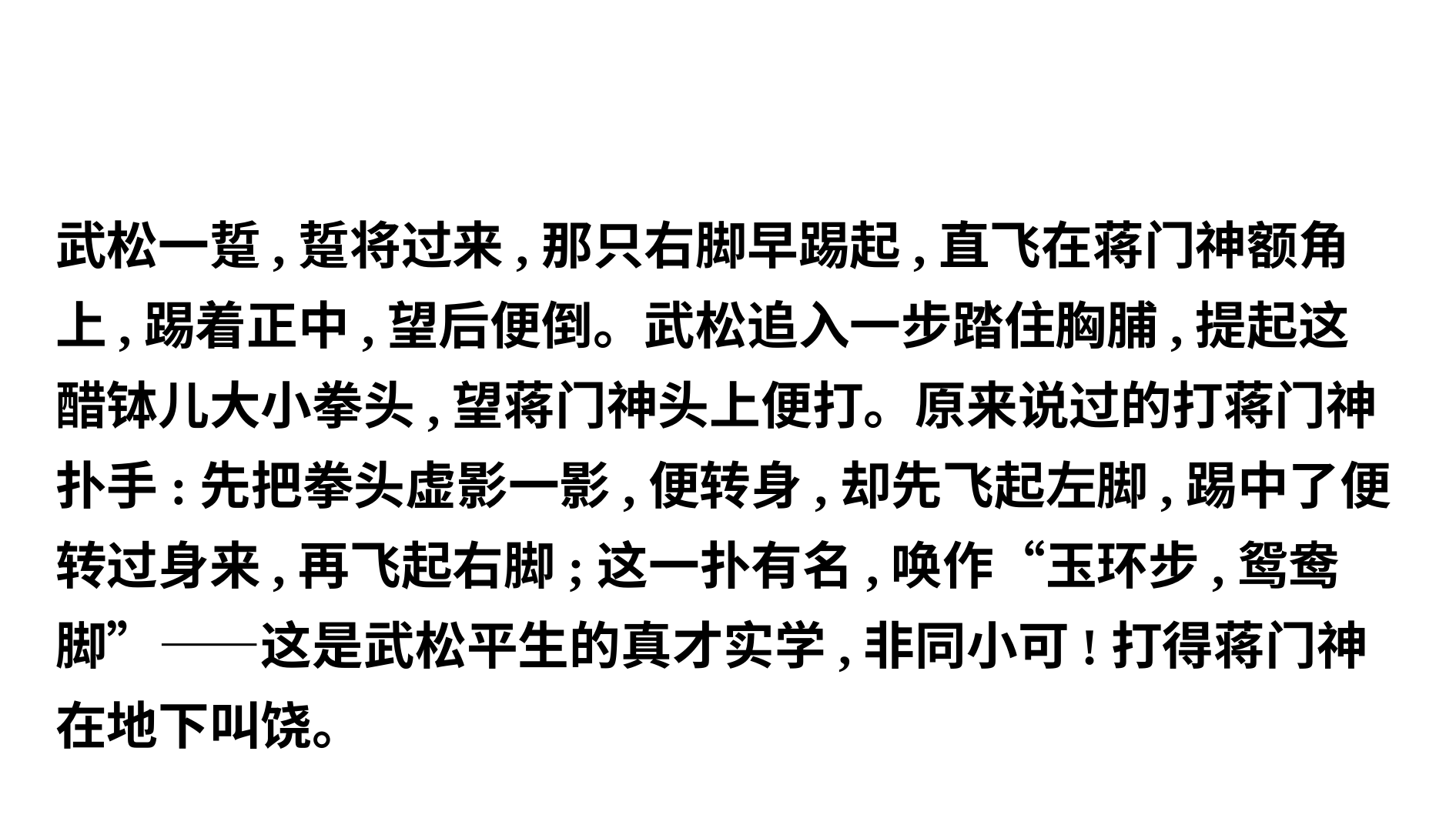

武松一踅,踅将过来,那只右脚早踢起,直飞在蒋门神额角上,踢着正中,望后便倒。武松追入一步踏住胸脯,提起这醋钵儿大小拳头,望蒋门神头上便打。原来说过的打蒋门神扑手:先把拳头虚影一影,便转身,却先飞起左脚,踢中了便转过身来,再飞起右脚;这一扑有名,唤作“玉环步,鸳鸯脚”——这是武松平生的真才实学,非同小可!打得蒋门神在地下叫饶。